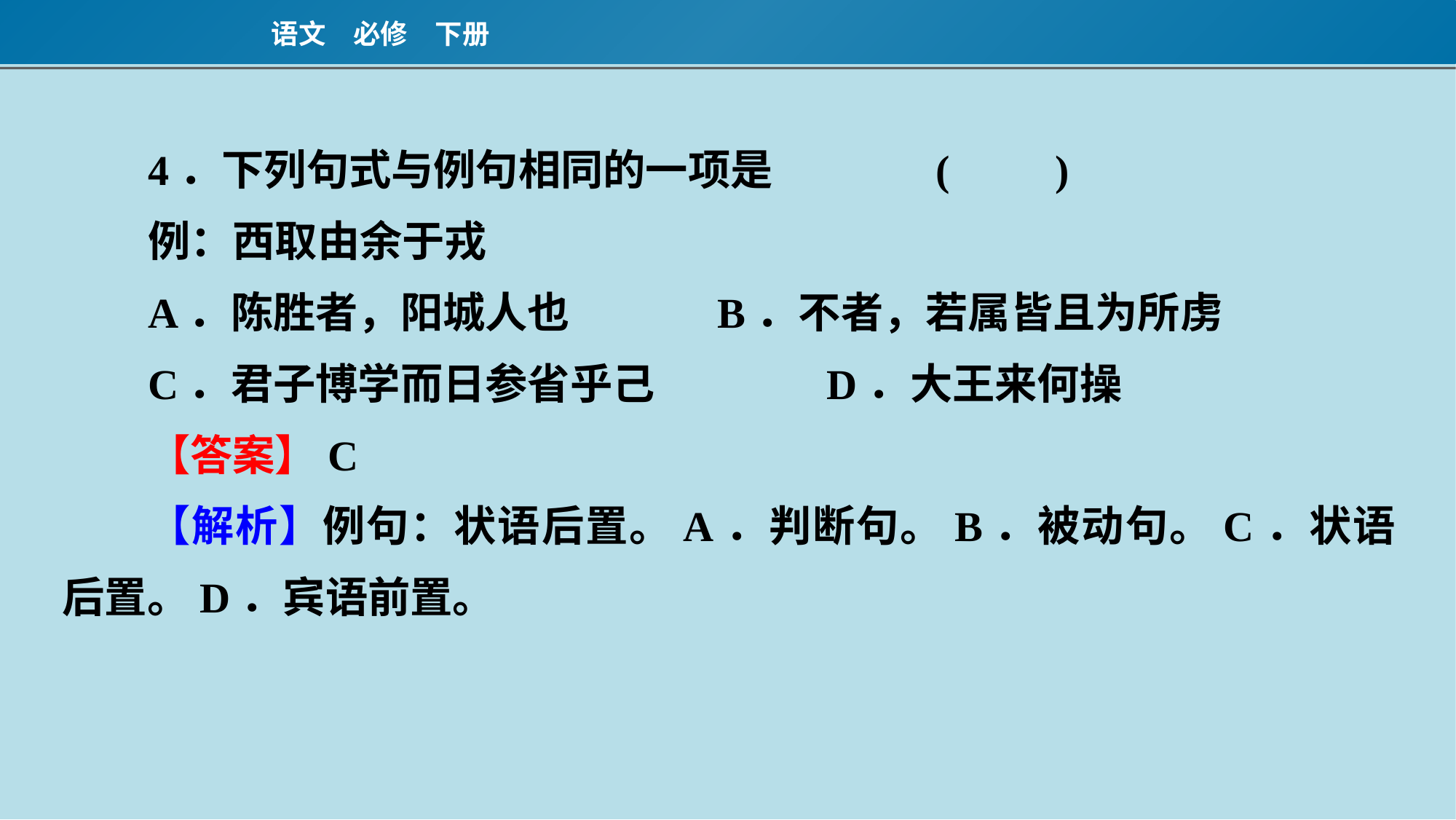

4．下列句式与例句相同的一项是		(　　)
例：西取由余于戎
A．陈胜者，阳城人也　　	B．不者，若属皆且为所虏
C．君子博学而日参省乎己　　	D．大王来何操
【答案】C
【解析】例句：状语后置。A．判断句。B．被动句。C．状语后置。D．宾语前置。